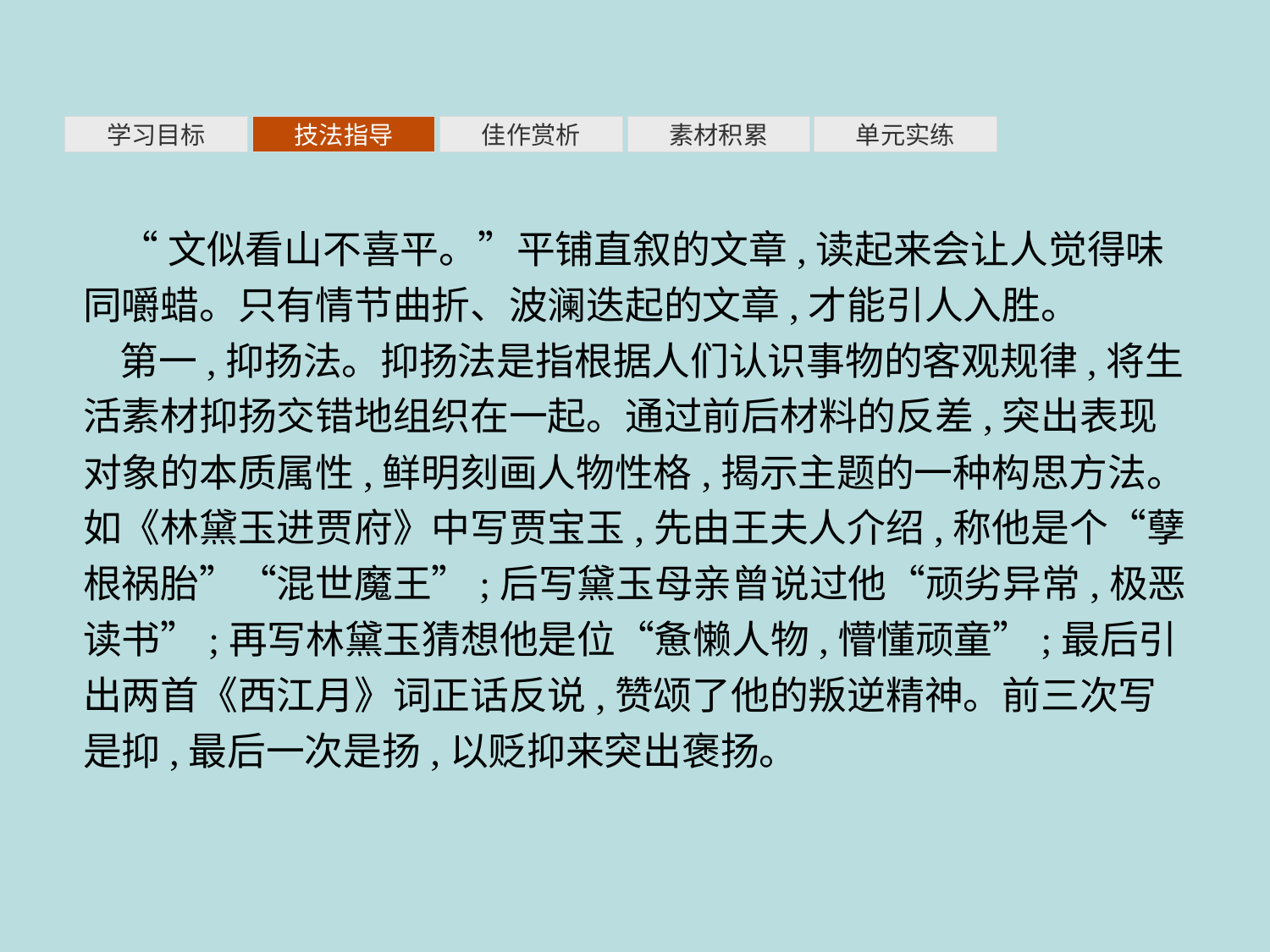

素材积累
学习目标
技法指导
佳作赏析
单元实练
“文似看山不喜平。”平铺直叙的文章,读起来会让人觉得味同嚼蜡。只有情节曲折、波澜迭起的文章,才能引人入胜。
第一,抑扬法。抑扬法是指根据人们认识事物的客观规律,将生活素材抑扬交错地组织在一起。通过前后材料的反差,突出表现对象的本质属性,鲜明刻画人物性格,揭示主题的一种构思方法。如《林黛玉进贾府》中写贾宝玉,先由王夫人介绍,称他是个“孽根祸胎”“混世魔王”;后写黛玉母亲曾说过他“顽劣异常,极恶读书”;再写林黛玉猜想他是位“惫懒人物,懵懂顽童”;最后引出两首《西江月》词正话反说,赞颂了他的叛逆精神。前三次写是抑,最后一次是扬,以贬抑来突出褒扬。